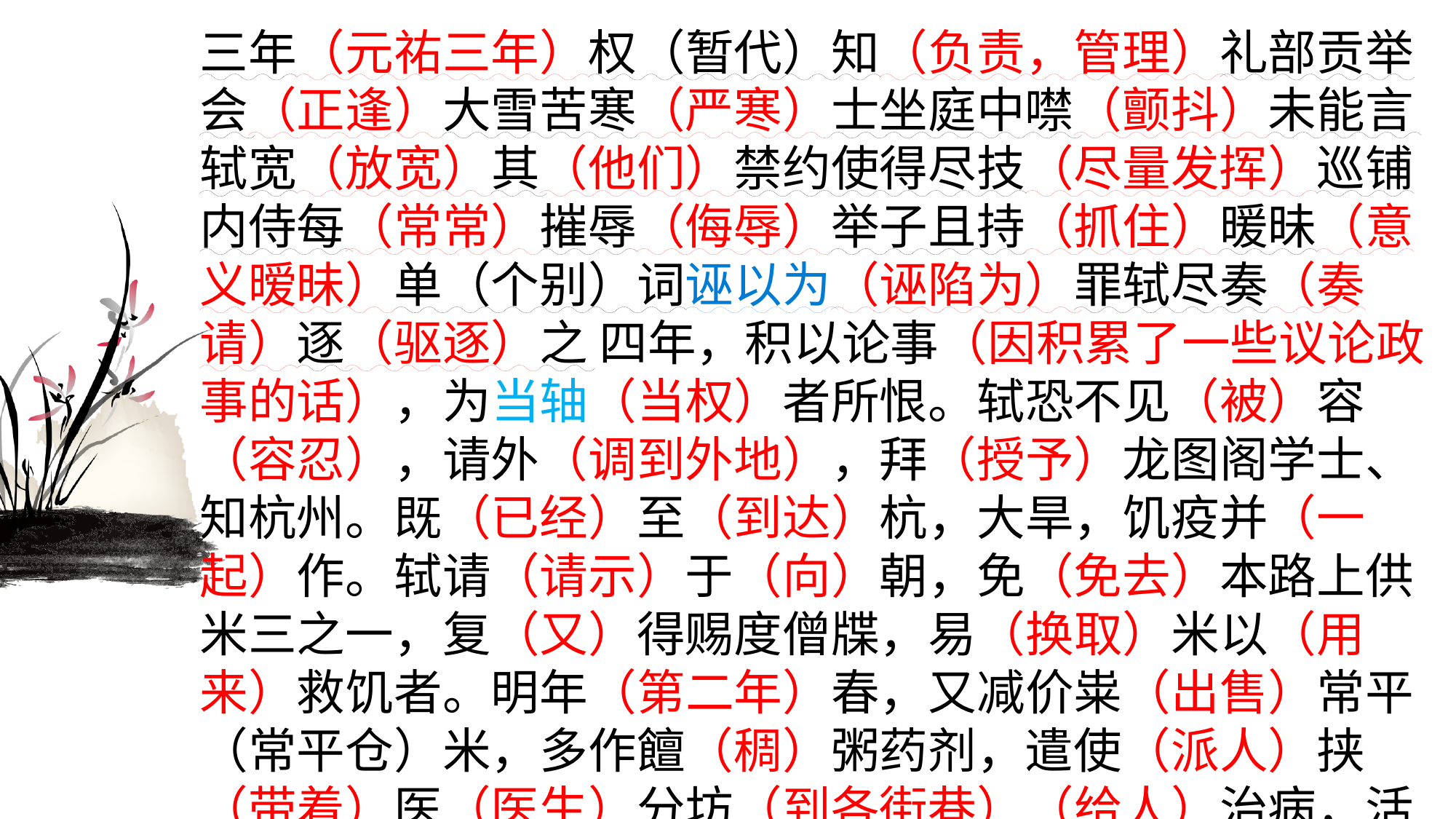

三年（元祐三年）权（暂代）知（负责，管理）礼部贡举会（正逢）大雪苦寒（严寒）士坐庭中噤（颤抖）未能言轼宽（放宽）其（他们）禁约使得尽技（尽量发挥）巡铺内侍每（常常）摧辱（侮辱）举子且持（抓住）暖昧（意义暧昧）单（个别）词诬以为（诬陷为）罪轼尽奏（奏请）逐（驱逐）之 四年，积以论事（因积累了一些议论政事的话），为当轴（当权）者所恨。轼恐不见（被）容（容忍），请外（调到外地），拜（授予）龙图阁学士、知杭州。既（已经）至（到达）杭，大旱，饥疫并（一起）作。轼请（请示）于（向）朝，免（免去）本路上供米三之一，复（又）得赐度僧牒，易（换取）米以（用来）救饥者。明年（第二年）春，又减价粜（出售）常平（常平仓）米，多作饘（稠）粥药剂，遣使（派人）挟（带着）医（医生）分坊（到各街巷）（给人）治病，活（救活）者甚众。